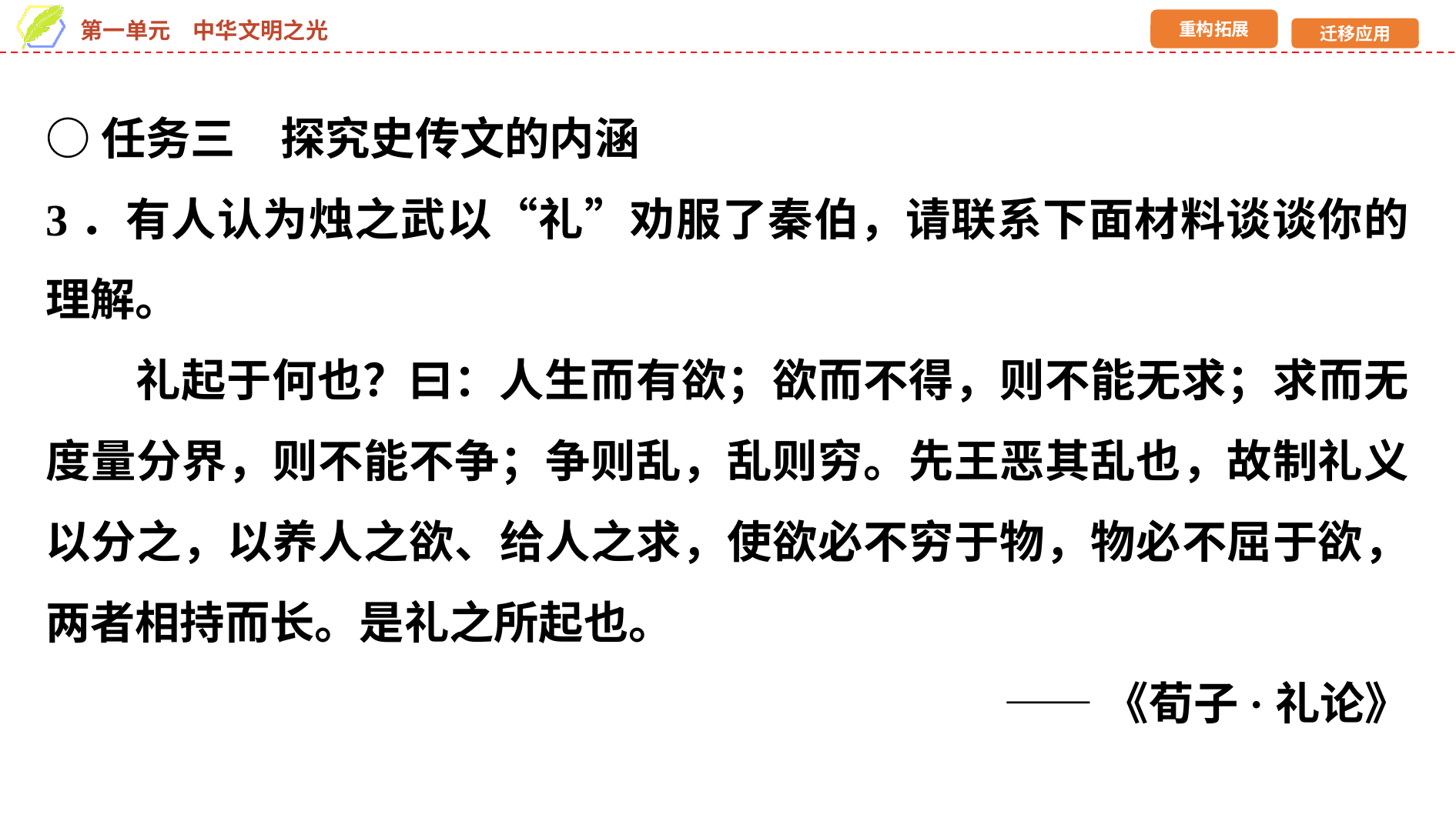

○任务三　探究史传文的内涵
3．有人认为烛之武以“礼”劝服了秦伯，请联系下面材料谈谈你的理解。
礼起于何也？曰：人生而有欲；欲而不得，则不能无求；求而无度量分界，则不能不争；争则乱，乱则穷。先王恶其乱也，故制礼义以分之，以养人之欲、给人之求，使欲必不穷于物，物必不屈于欲，两者相持而长。是礼之所起也。
——《荀子·礼论》